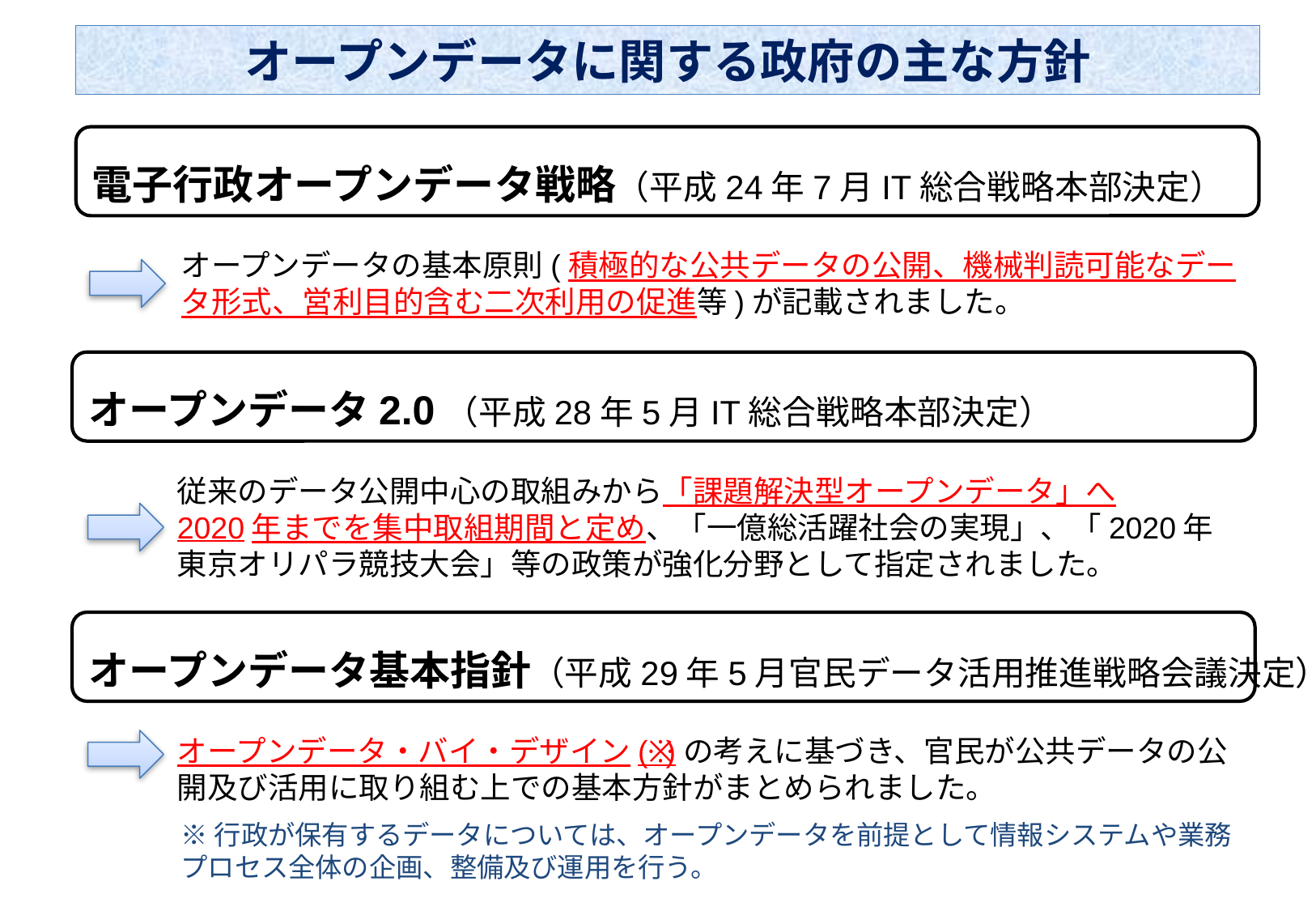

# オープンデータに関する政府の主な方針
電子行政オープンデータ戦略（平成24年7月IT総合戦略本部決定）
オープンデータの基本原則(積極的な公共データの公開、機械判読可能なデータ形式、営利目的含む二次利用の促進等)が記載されました。

オープンデータ2.0（平成28年5月IT総合戦略本部決定）
従来のデータ公開中心の取組みから「課題解決型オープンデータ」へ
2020年までを集中取組期間と定め、「一億総活躍社会の実現」、「2020年東京オリパラ競技大会」等の政策が強化分野として指定されました。

オープンデータ基本指針（平成29年5月官民データ活用推進戦略会議決定）
オープンデータ・バイ・デザイン(※)の考えに基づき、官民が公共データの公開及び活用に取り組む上での基本方針がまとめられました。

※行政が保有するデータについては、オープンデータを前提として情報システムや業務プロセス全体の企画、整備及び運用を行う。